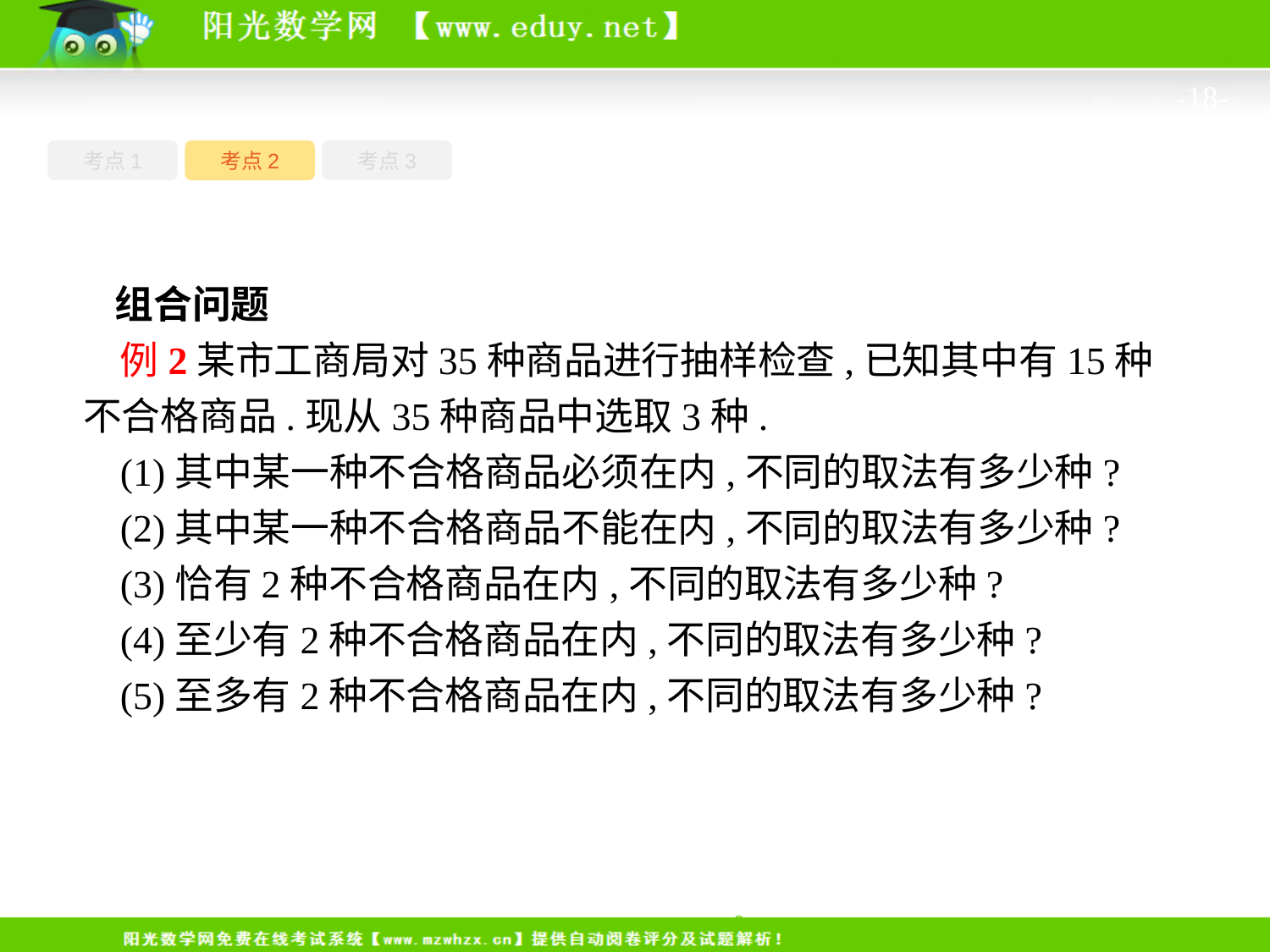

-18-
考点1
考点3
考点2
组合问题
例2某市工商局对35种商品进行抽样检查,已知其中有15种不合格商品.现从35种商品中选取3种.
(1)其中某一种不合格商品必须在内,不同的取法有多少种?
(2)其中某一种不合格商品不能在内,不同的取法有多少种?
(3)恰有2种不合格商品在内,不同的取法有多少种?
(4)至少有2种不合格商品在内,不同的取法有多少种?
(5)至多有2种不合格商品在内,不同的取法有多少种?